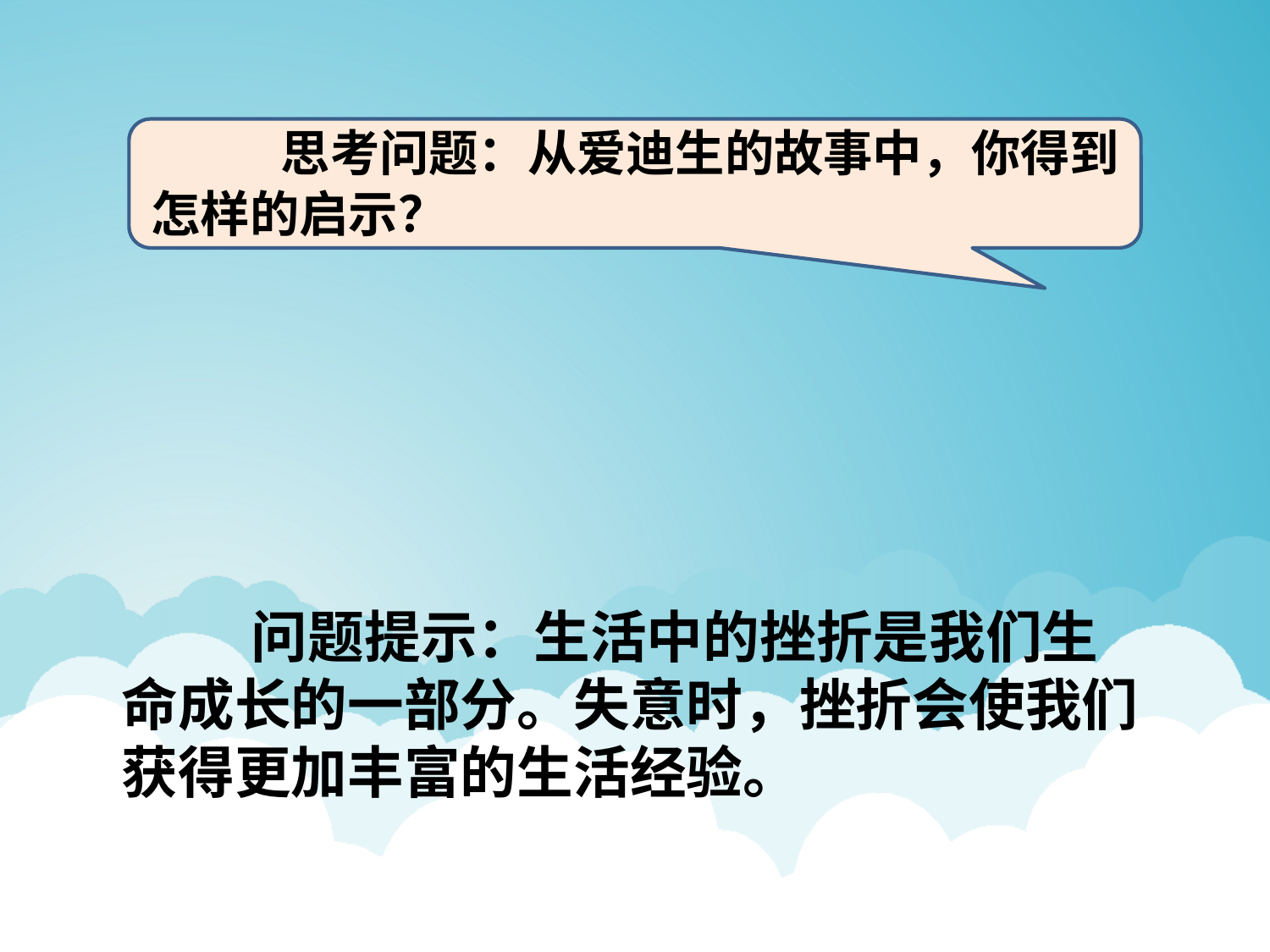

思考问题：从爱迪生的故事中，你得到怎样的启示？

         问题提示：生活中的挫折是我们生命成长的一部分。失意时，挫折会使我们获得更加丰富的生活经验。